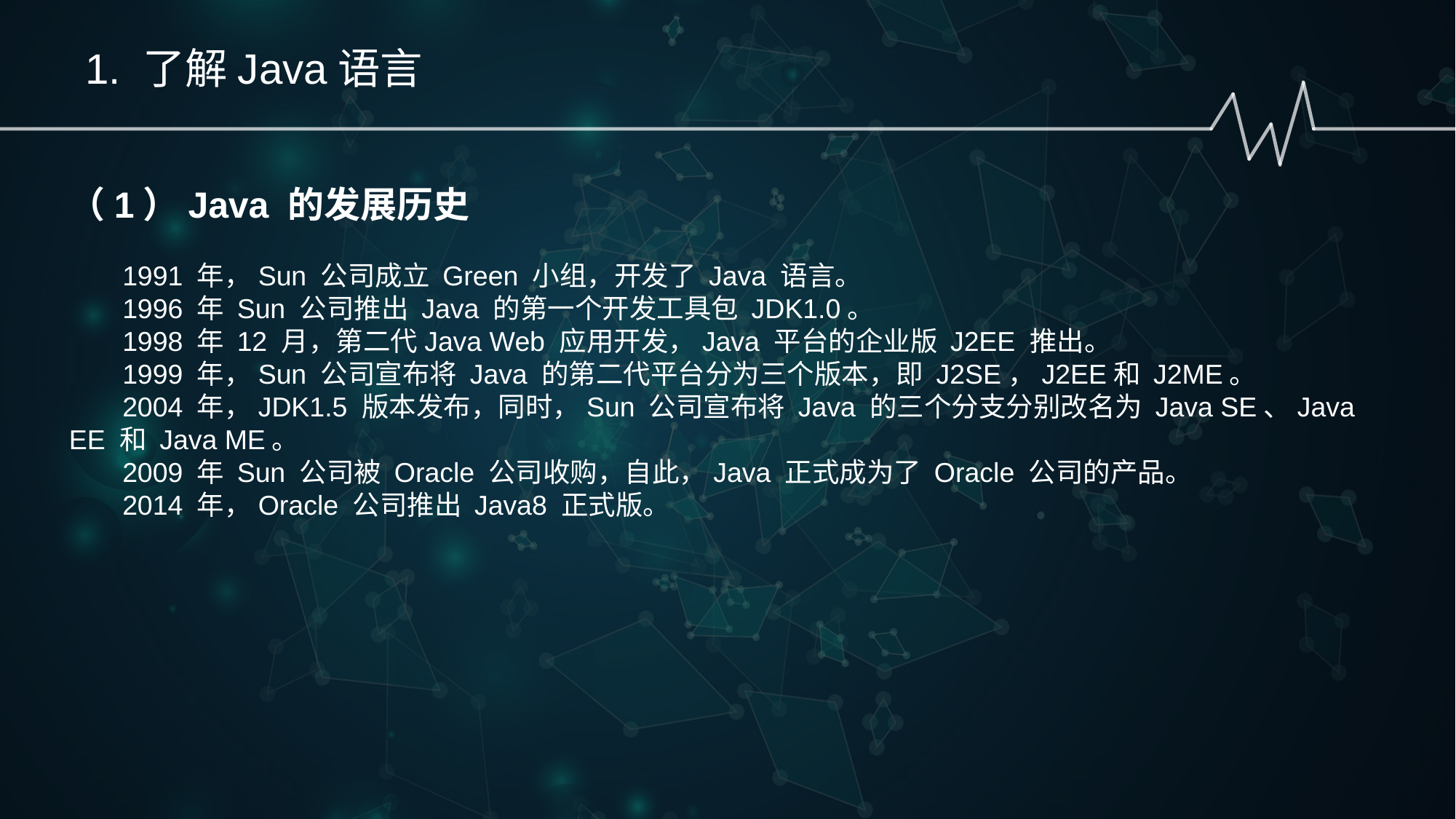

1. 了解Java语言
（1）Java 的发展历史

       1991 年，Sun 公司成立 Green 小组，开发了 Java 语言。
       1996 年 Sun 公司推出 Java 的第一个开发工具包 JDK1.0。
       1998 年 12 月，第二代Java Web 应用开发，Java 平台的企业版 J2EE 推出。
       1999 年，Sun 公司宣布将 Java 的第二代平台分为三个版本，即 J2SE，J2EE和 J2ME。
       2004 年，JDK1.5 版本发布，同时，Sun 公司宣布将 Java 的三个分支分别改名为 Java SE、Java EE 和 Java ME。
       2009 年 Sun 公司被 Oracle 公司收购，自此，Java 正式成为了 Oracle 公司的产品。
       2014 年，Oracle 公司推出 Java8 正式版。